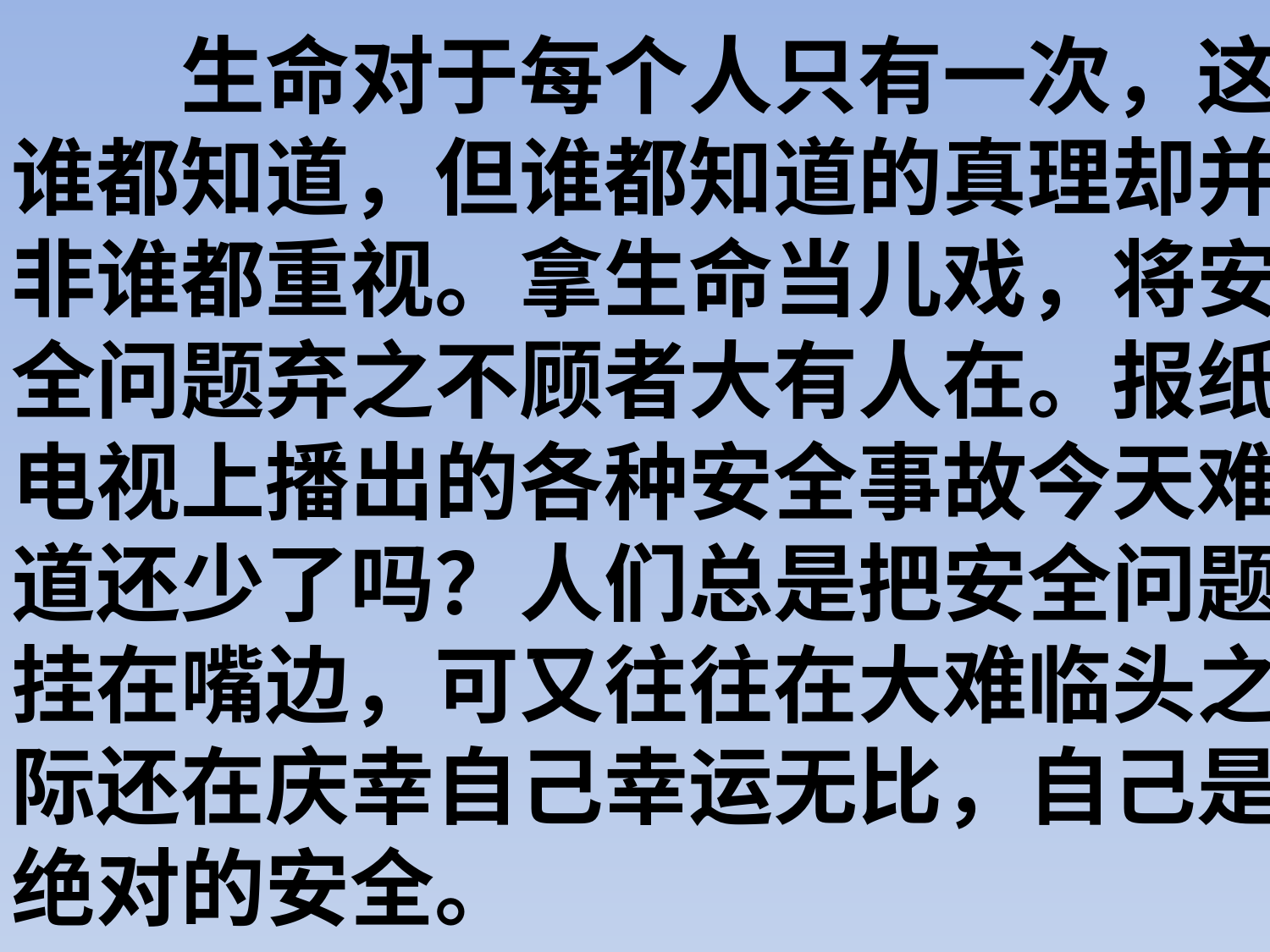

生命对于每个人只有一次，这谁都知道，但谁都知道的真理却并非谁都重视。拿生命当儿戏，将安全问题弃之不顾者大有人在。报纸、电视上播出的各种安全事故今天难道还少了吗？人们总是把安全问题挂在嘴边，可又往往在大难临头之际还在庆幸自己幸运无比，自己是绝对的安全。